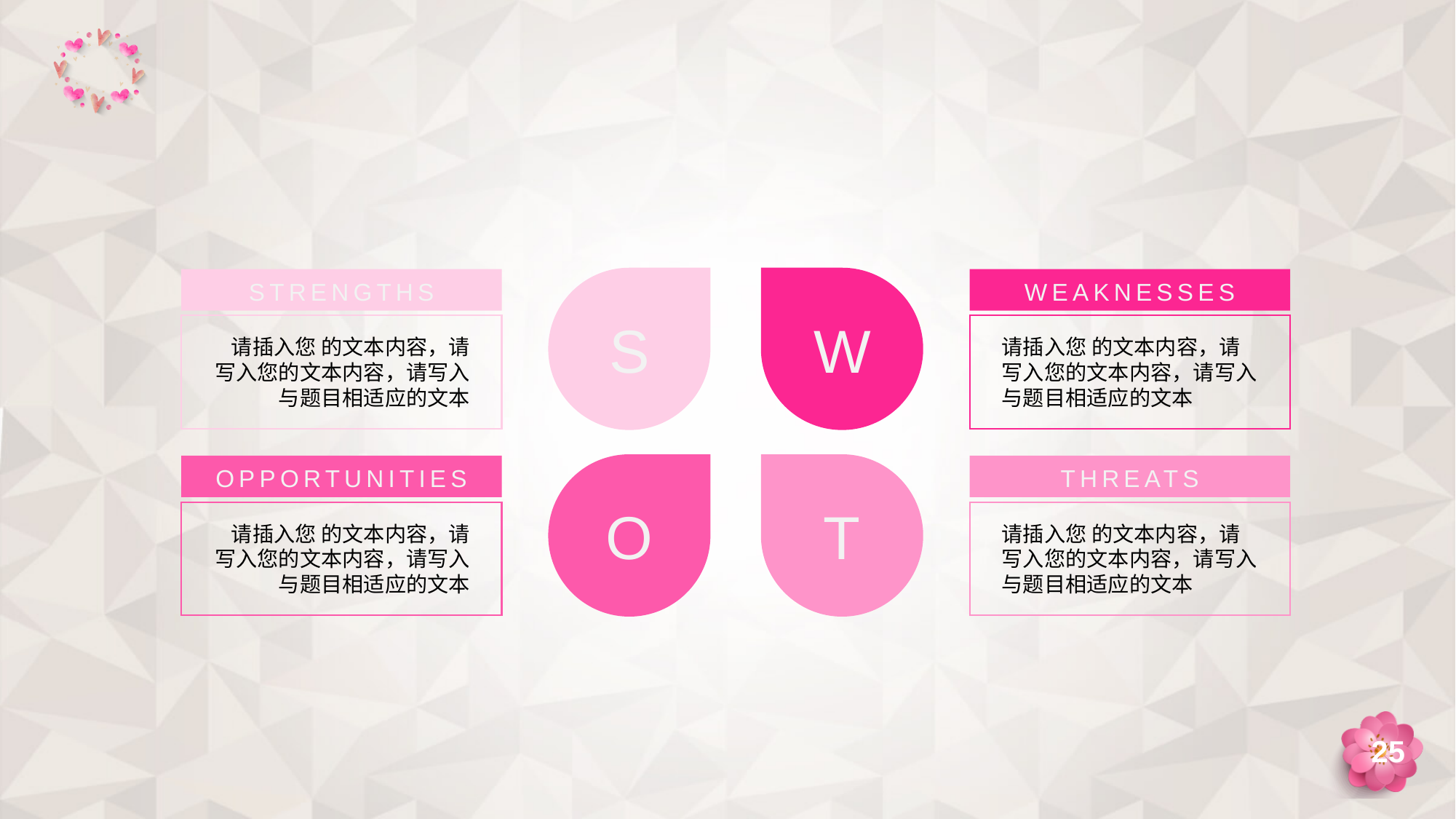

#

S

W

STRENGTHS

请插入您 的文本内容，请写入您的文本内容，请写入与题目相适应的文本

WEAKNESSES

请插入您 的文本内容，请写入您的文本内容，请写入与题目相适应的文本

O

T

OPPORTUNITIES

请插入您 的文本内容，请写入您的文本内容，请写入与题目相适应的文本

THREATS

请插入您 的文本内容，请写入您的文本内容，请写入与题目相适应的文本
25